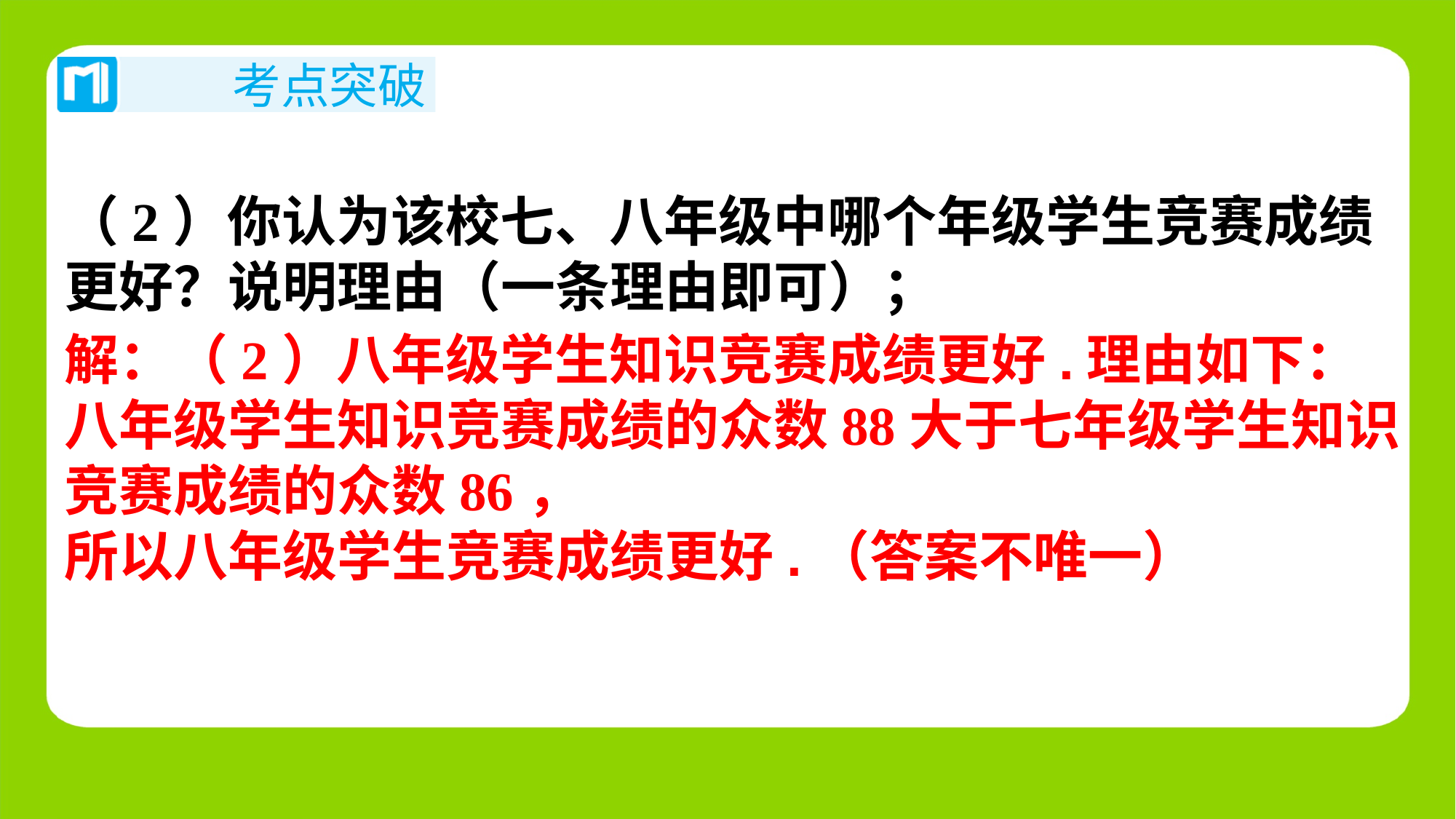

（2）你认为该校七、八年级中哪个年级学生竞赛成绩
更好？说明理由（一条理由即可）；
解：（2）八年级学生知识竞赛成绩更好.理由如下：
八年级学生知识竞赛成绩的众数88大于七年级学生知识
竞赛成绩的众数86，
所以八年级学生竞赛成绩更好.（答案不唯一）